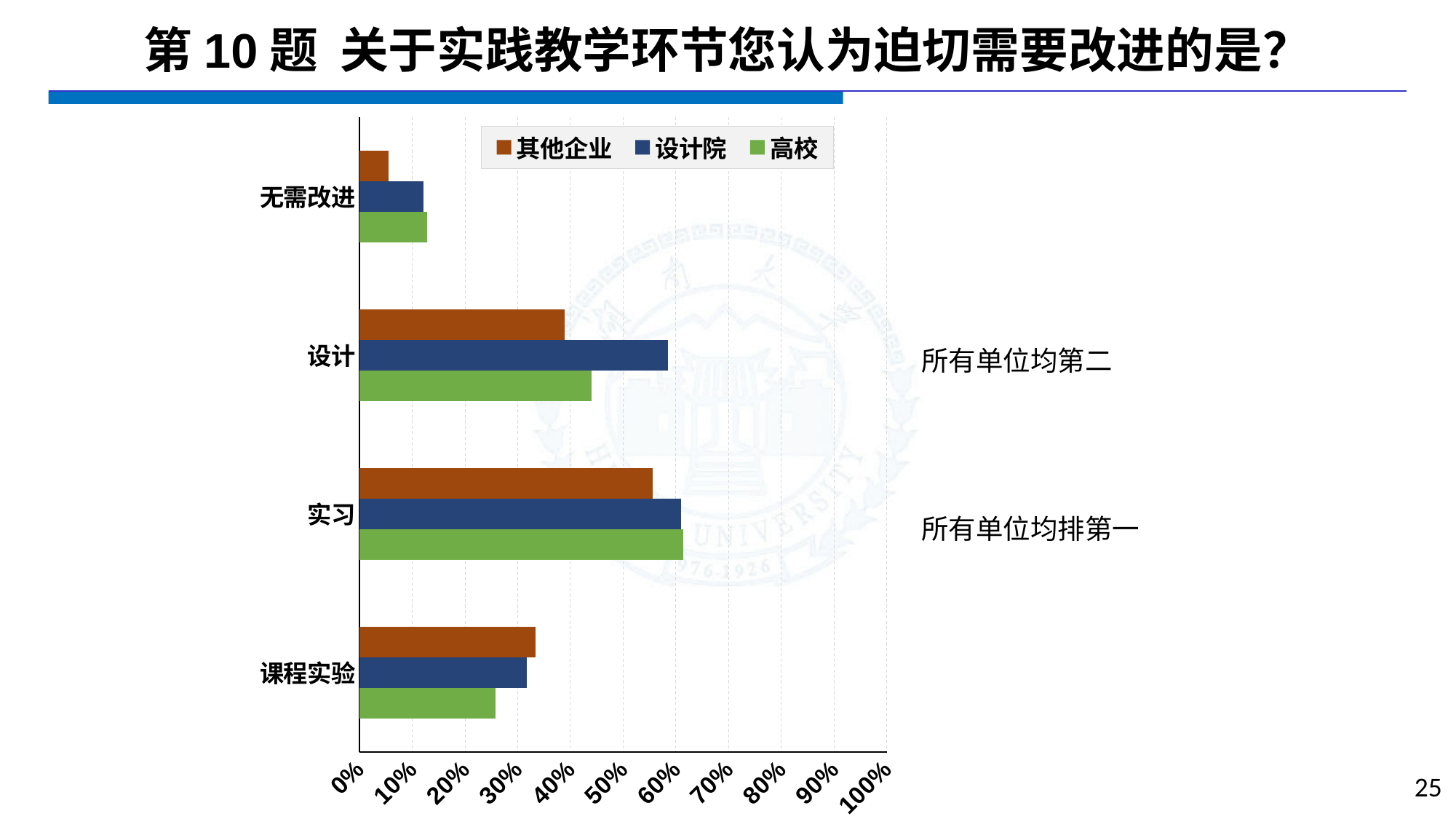

# 第10题  关于实践教学环节您认为迫切需要改进的是？

### Chart

| Category | 高校 | 设计院 | 其他企业 |
|---|---|---|---|
| 课程实验 | 0.2574 | 0.3171 | 0.3333 |
| 实习 | 0.6139 | 0.6098 | 0.5556 |
| 设计 | 0.4406 | 0.5854 | 0.3889 |
| 无需改进 | 0.1287 | 0.122 | 0.0556 |
所有单位均第二
所有单位均排第一
25